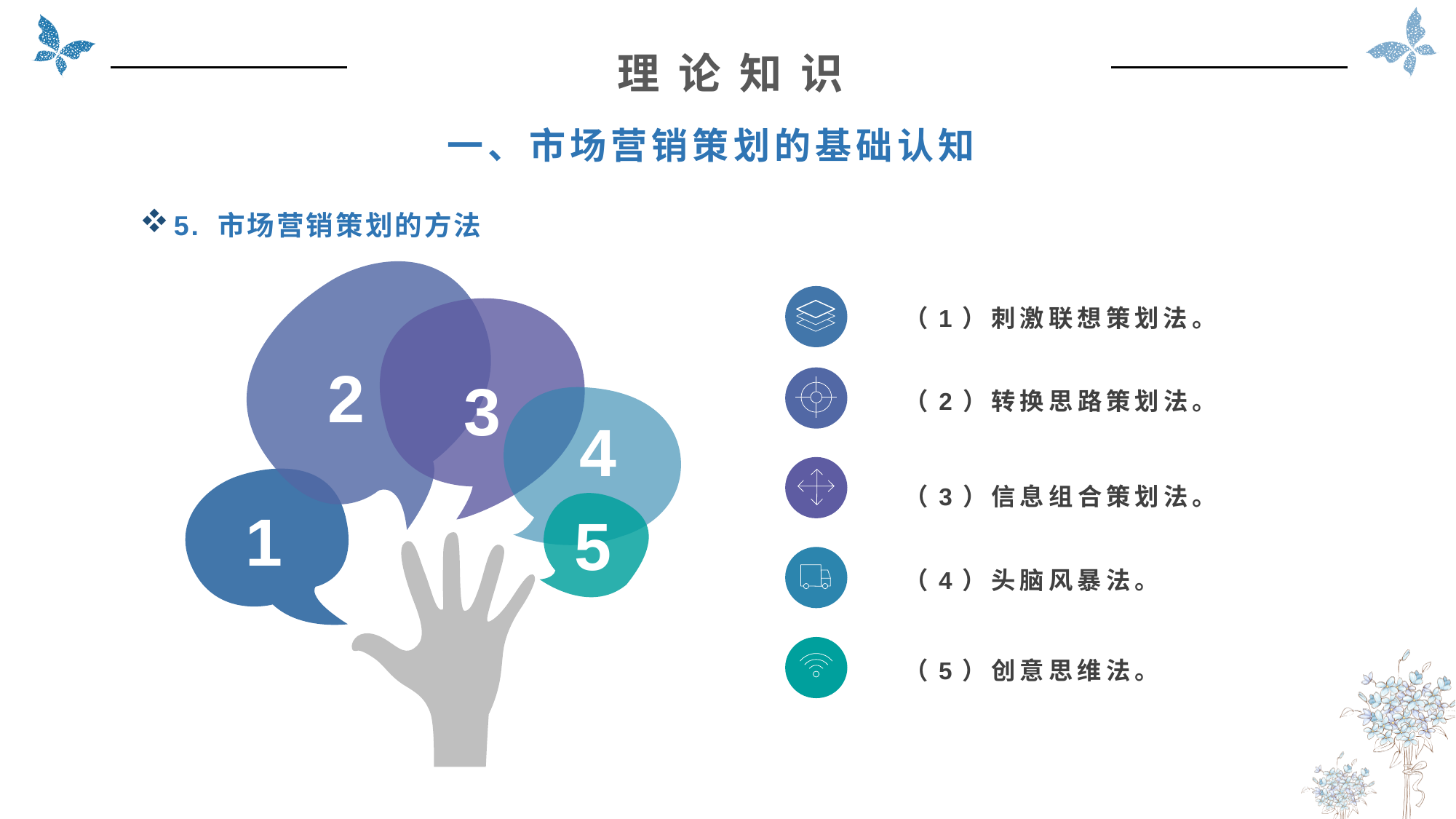

理 论 知 识
一、市场营销策划的基础认知
5. 市场营销策划的方法

2
3

4

1
5

（1）刺激联想策划法。

（2）转换思路策划法。

（3）信息组合策划法。

（4）头脑风暴法。

（5）创意思维法。